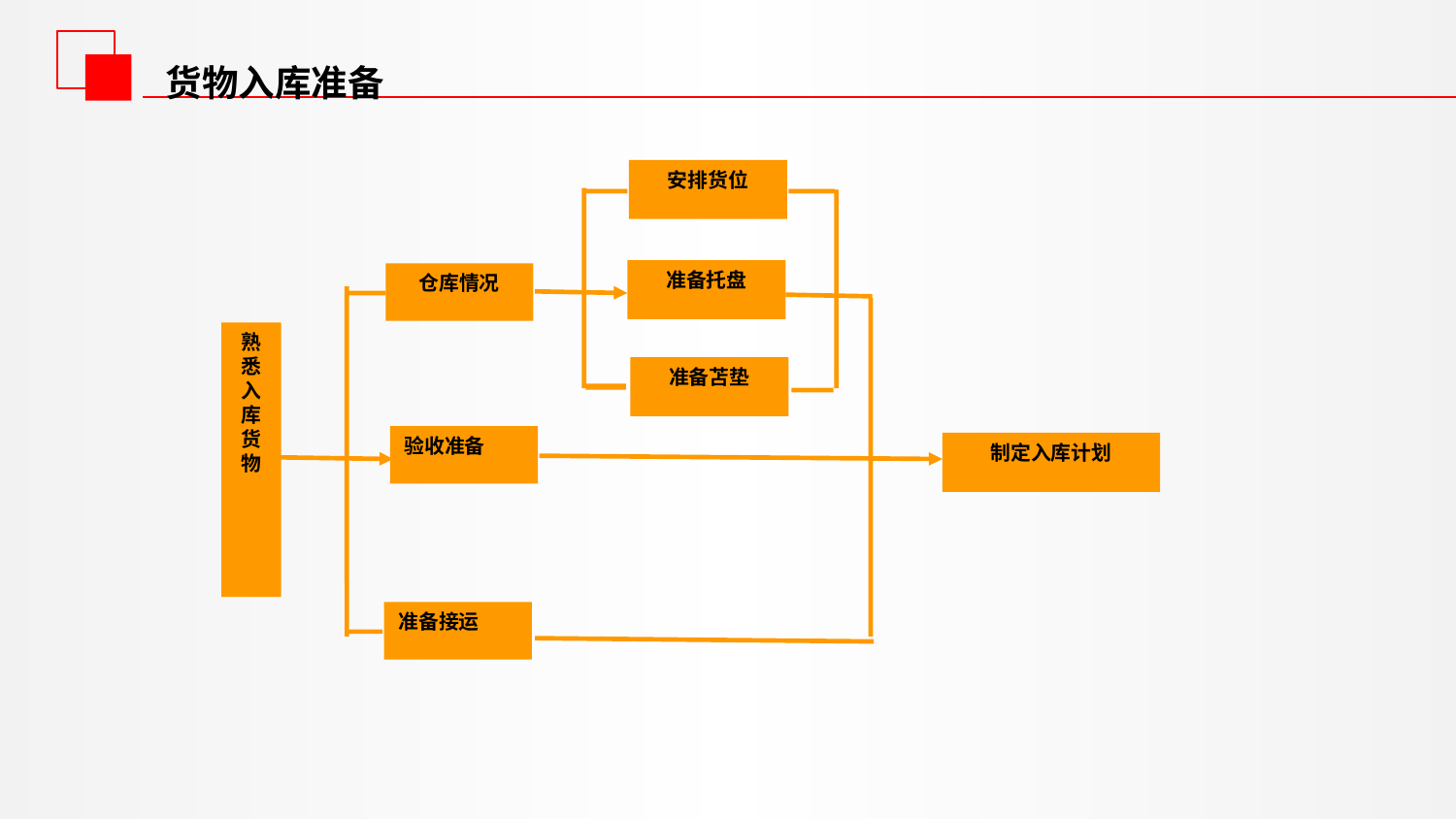

货物入库准备
安排货位

准备托盘

准备苫垫

制定入库计划

仓库情况

熟悉入库货物
验收准备
准备接运